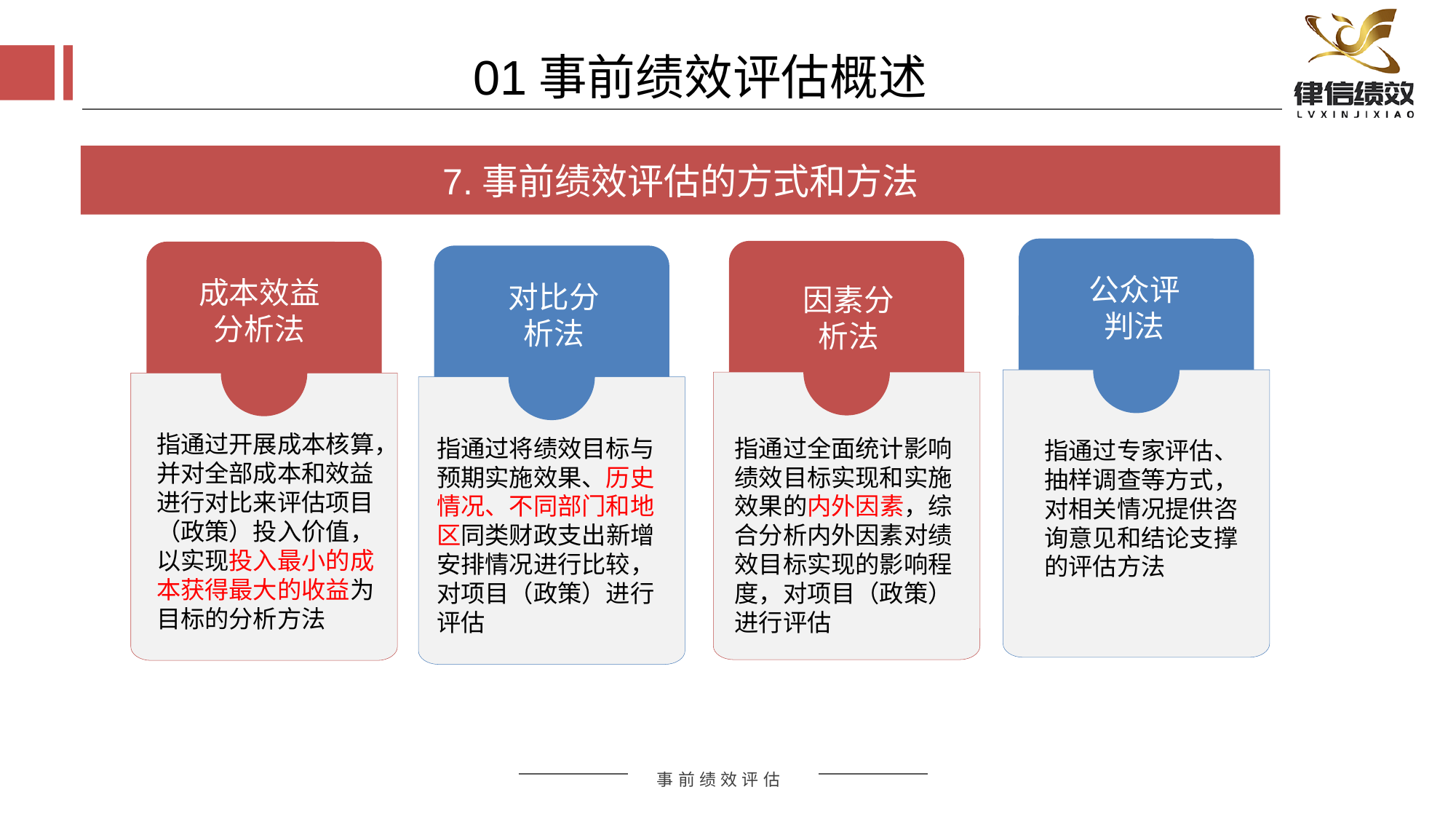

01事前绩效评估概述
7.事前绩效评估的方式和方法

公众评判法

因素分析法

成本效益分析法

对比分析法

指通过开展成本核算，并对全部成本和效益进行对比来评估项目（政策）投入价值，以实现投入最小的成本获得最大的收益为目标的分析方法
指通过将绩效目标与预期实施效果、历史情况、不同部门和地区同类财政支出新增安排情况进行比较，对项目（政策）进行评估
指通过全面统计影响绩效目标实现和实施效果的内外因素，综合分析内外因素对绩效目标实现的影响程度，对项目（政策）进行评估
指通过专家评估、抽样调查等方式，对相关情况提供咨询意见和结论支撑的评估方法